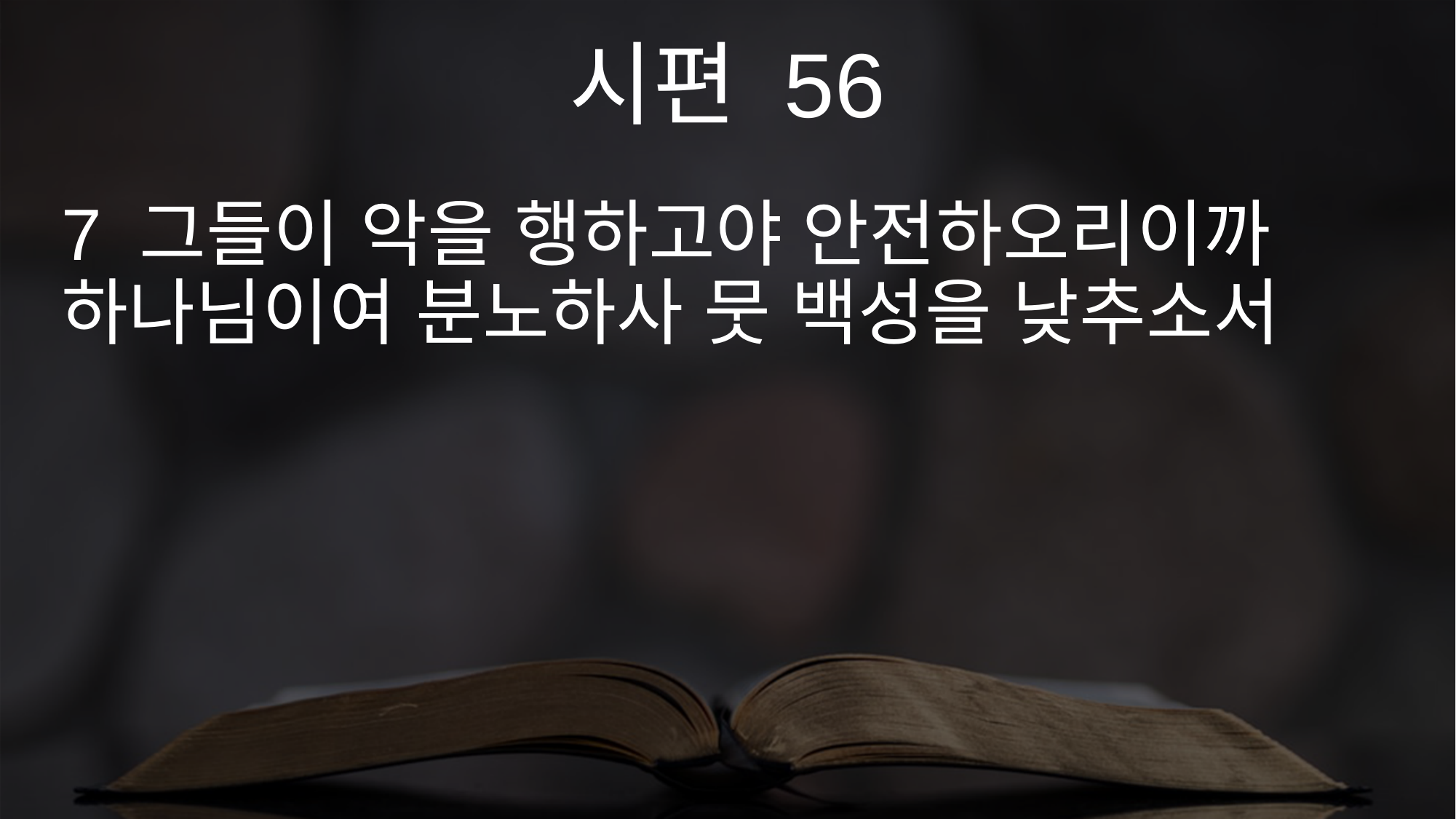

시편 56
7 그들이 악을 행하고야 안전하오리이까 하나님이여 분노하사 뭇 백성을 낮추소서